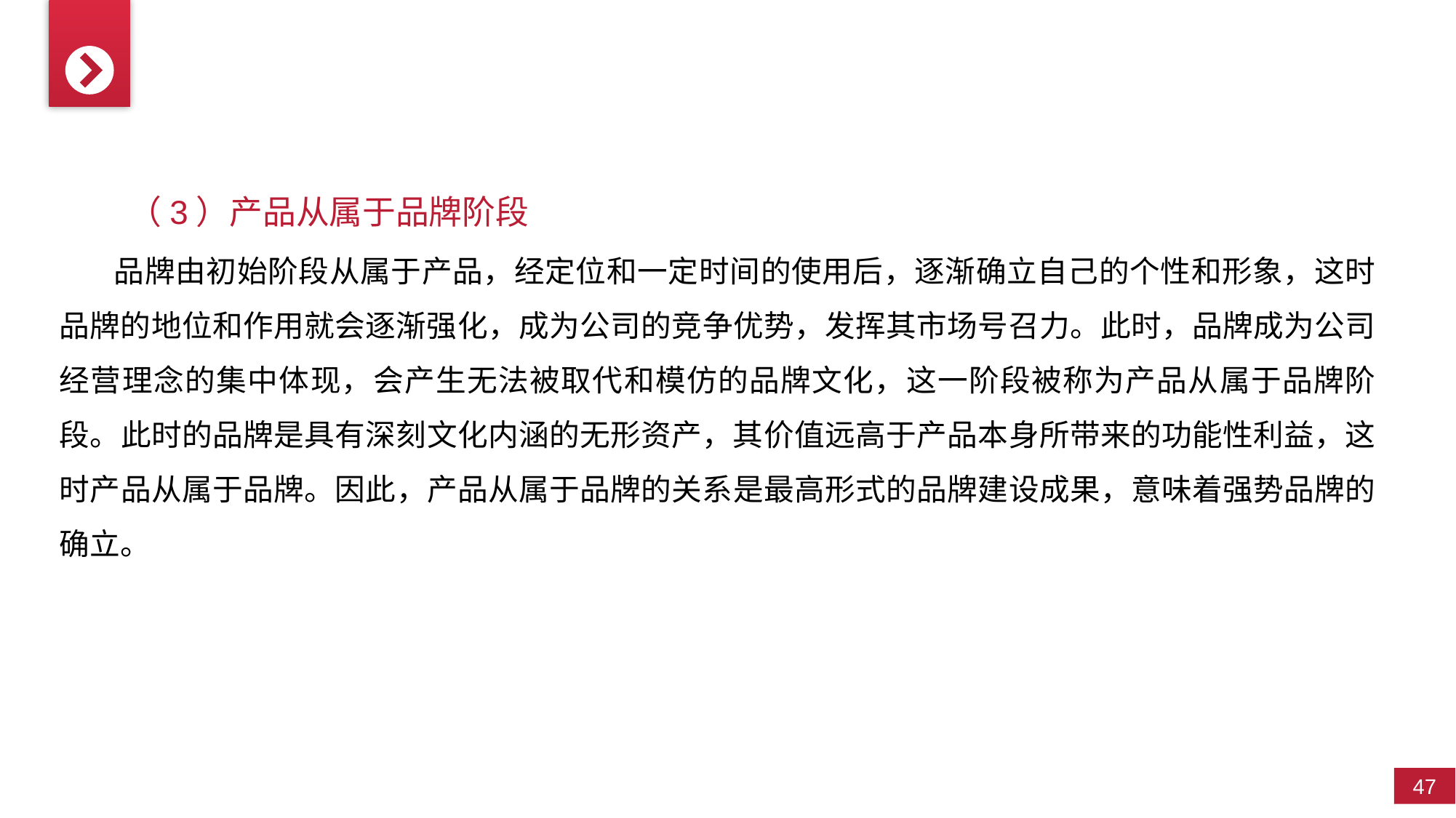

（3）产品从属于品牌阶段
品牌由初始阶段从属于产品，经定位和一定时间的使用后，逐渐确立自己的个性和形象，这时品牌的地位和作用就会逐渐强化，成为公司的竞争优势，发挥其市场号召力。此时，品牌成为公司经营理念的集中体现，会产生无法被取代和模仿的品牌文化，这一阶段被称为产品从属于品牌阶段。此时的品牌是具有深刻文化内涵的无形资产，其价值远高于产品本身所带来的功能性利益，这时产品从属于品牌。因此，产品从属于品牌的关系是最高形式的品牌建设成果，意味着强势品牌的确立。